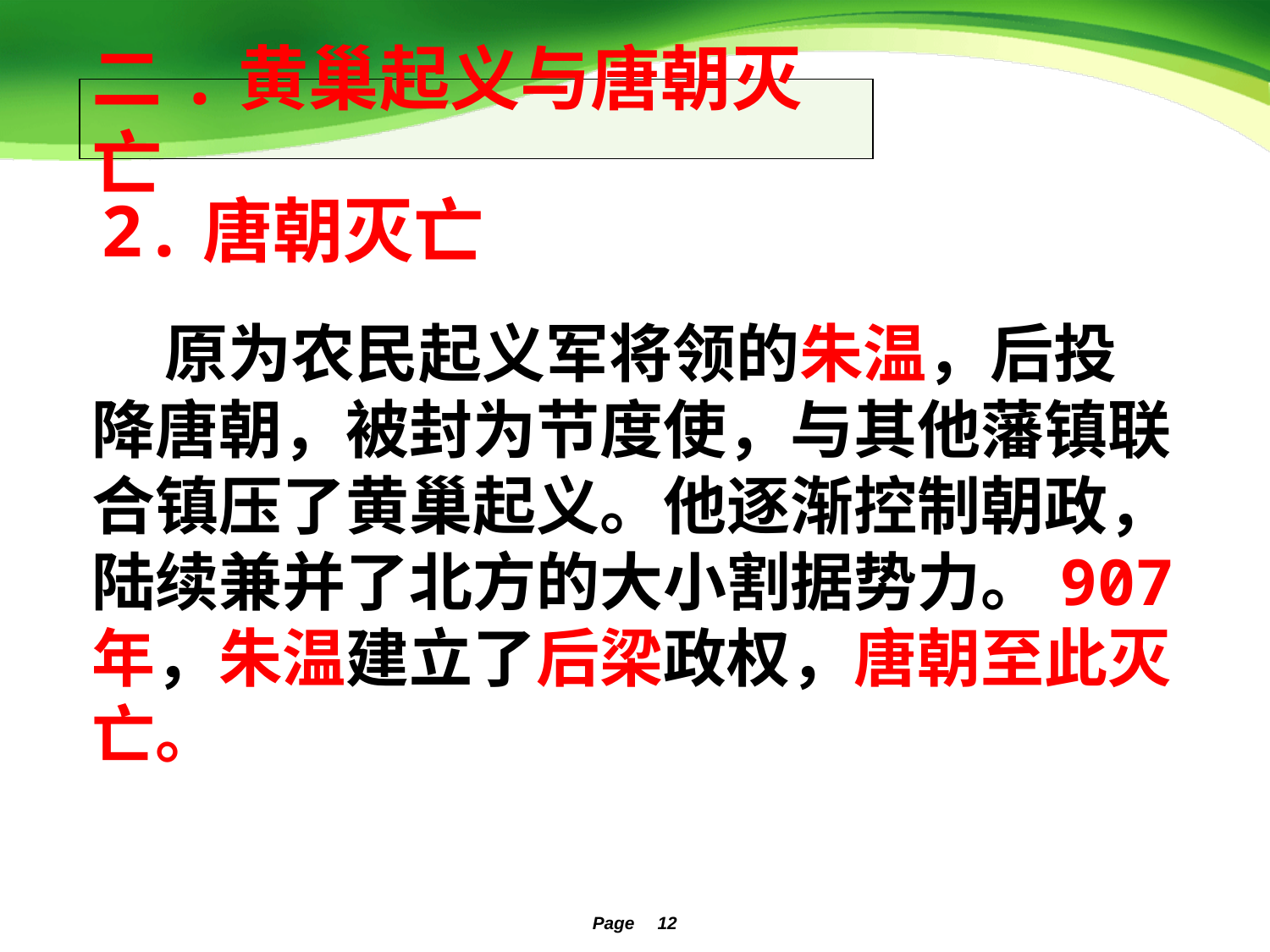

二.黄巢起义与唐朝灭亡
2.唐朝灭亡
    原为农民起义军将领的朱温，后投降唐朝，被封为节度使，与其他藩镇联合镇压了黄巢起义。他逐渐控制朝政，陆续兼并了北方的大小割据势力。907年，朱温建立了后梁政权，唐朝至此灭亡。